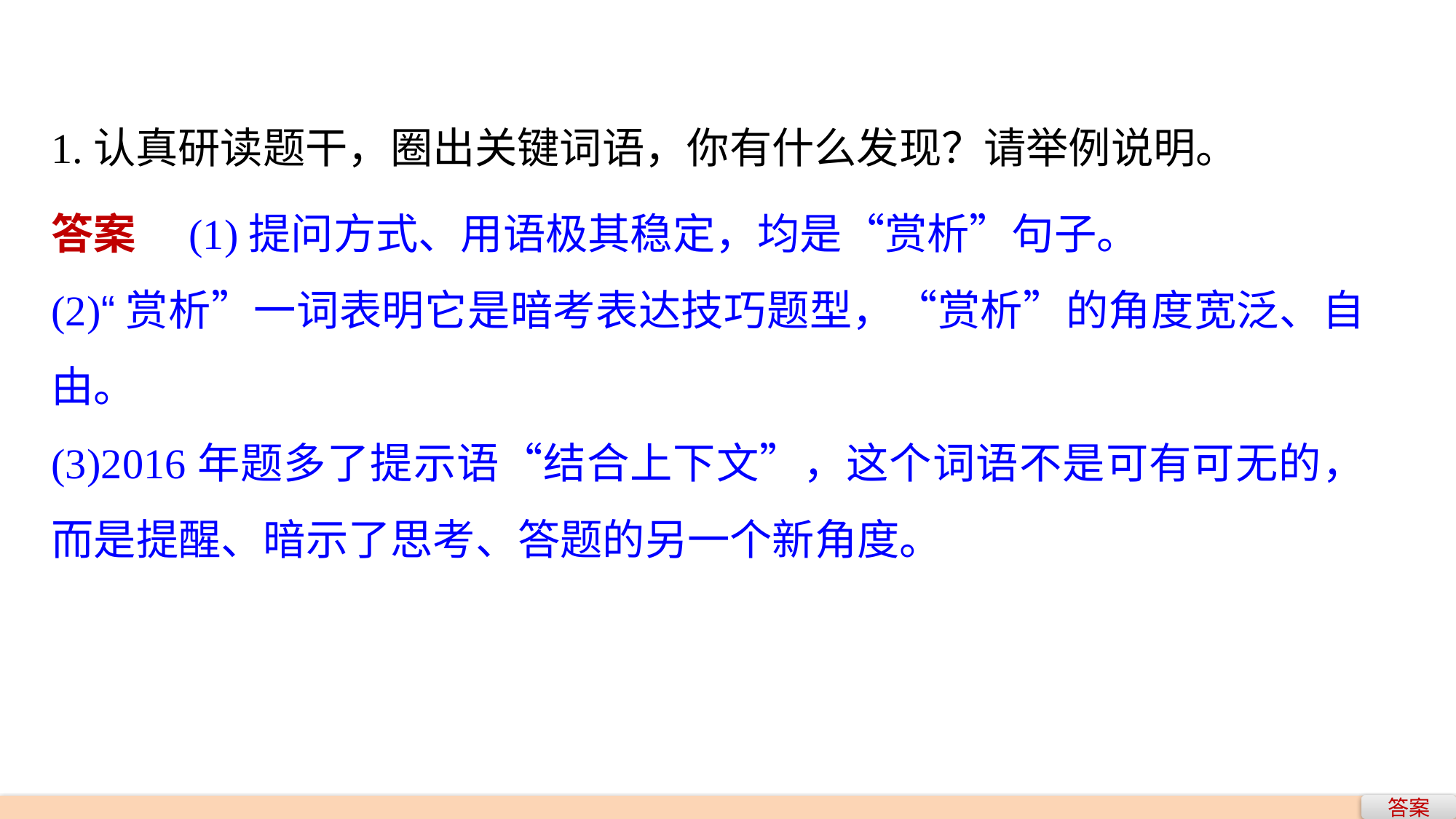

1.认真研读题干，圈出关键词语，你有什么发现？请举例说明。
答案　(1)提问方式、用语极其稳定，均是“赏析”句子。
(2)“赏析”一词表明它是暗考表达技巧题型，“赏析”的角度宽泛、自由。
(3)2016年题多了提示语“结合上下文”，这个词语不是可有可无的，而是提醒、暗示了思考、答题的另一个新角度。
答案